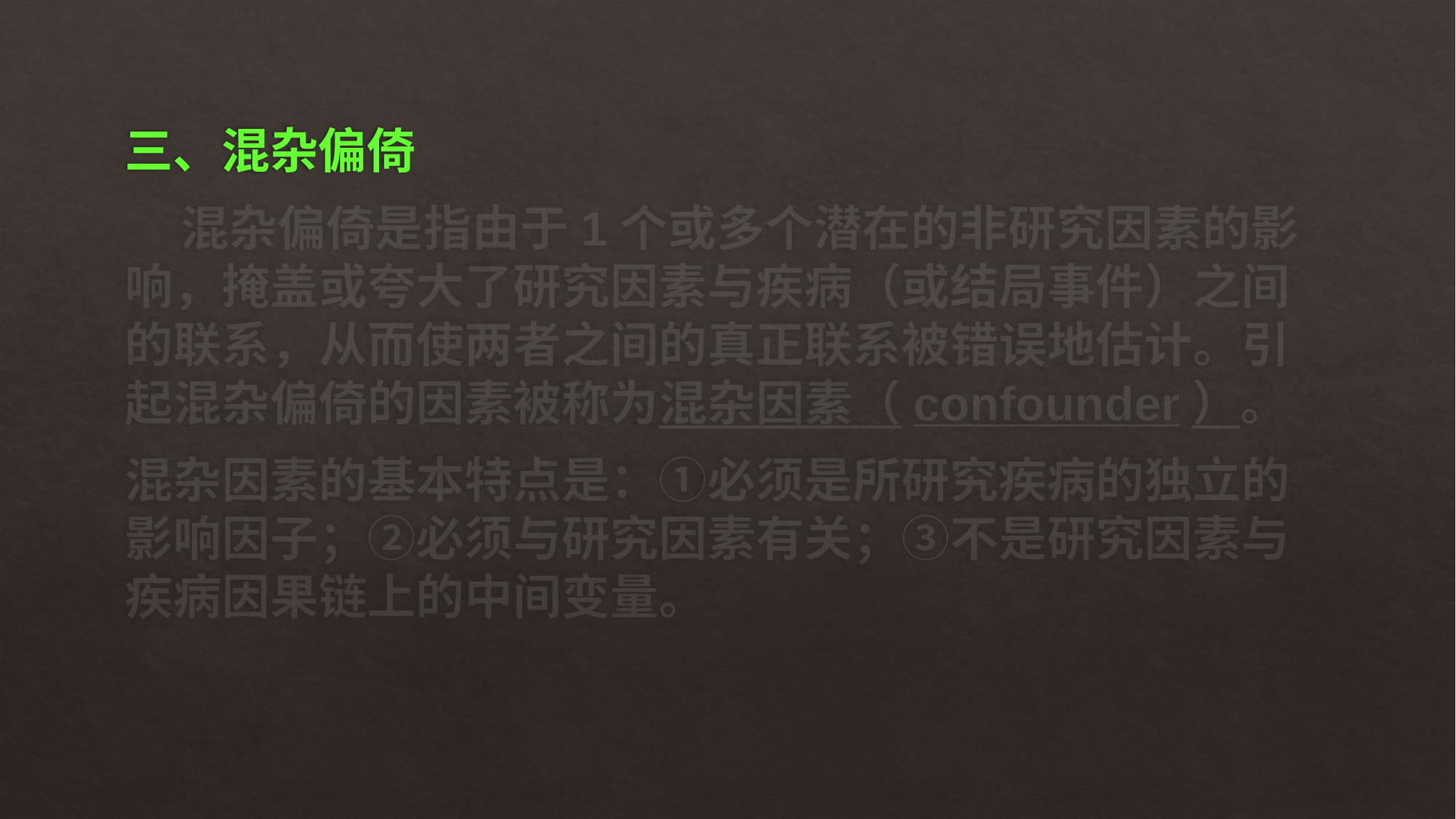

三、混杂偏倚
    混杂偏倚是指由于1个或多个潜在的非研究因素的影响，掩盖或夸大了研究因素与疾病（或结局事件）之间的联系，从而使两者之间的真正联系被错误地估计。引起混杂偏倚的因素被称为混杂因素（confounder）。
混杂因素的基本特点是：①必须是所研究疾病的独立的影响因子；②必须与研究因素有关；③不是研究因素与疾病因果链上的中间变量。